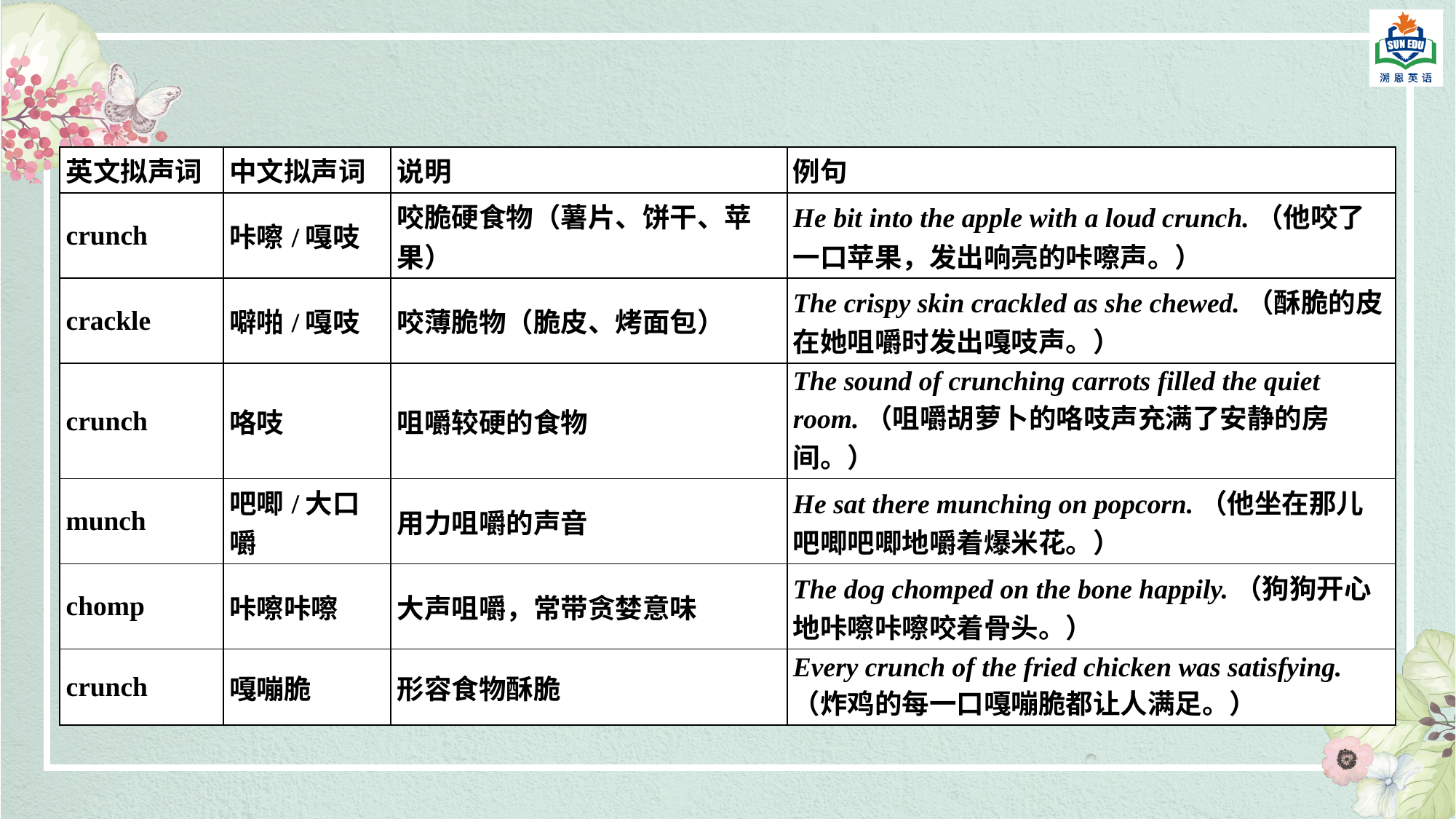

| 英文拟声词 | 中文拟声词 | 说明 | 例句 |
| --- | --- | --- | --- |
| crunch | 咔嚓/嘎吱 | 咬脆硬食物（薯片、饼干、苹果） | He bit into the apple with a loud crunch.（他咬了一口苹果，发出响亮的咔嚓声。） |
| crackle | 噼啪/嘎吱 | 咬薄脆物（脆皮、烤面包） | The crispy skin crackled as she chewed.（酥脆的皮在她咀嚼时发出嘎吱声。） |
| crunch | 咯吱 | 咀嚼较硬的食物 | The sound of crunching carrots filled the quiet room.（咀嚼胡萝卜的咯吱声充满了安静的房间。） |
| munch | 吧唧/大口嚼 | 用力咀嚼的声音 | He sat there munching on popcorn.（他坐在那儿吧唧吧唧地嚼着爆米花。） |
| chomp | 咔嚓咔嚓 | 大声咀嚼，常带贪婪意味 | The dog chomped on the bone happily.（狗狗开心地咔嚓咔嚓咬着骨头。） |
| crunch | 嘎嘣脆 | 形容食物酥脆 | Every crunch of the fried chicken was satisfying.（炸鸡的每一口嘎嘣脆都让人满足。） |